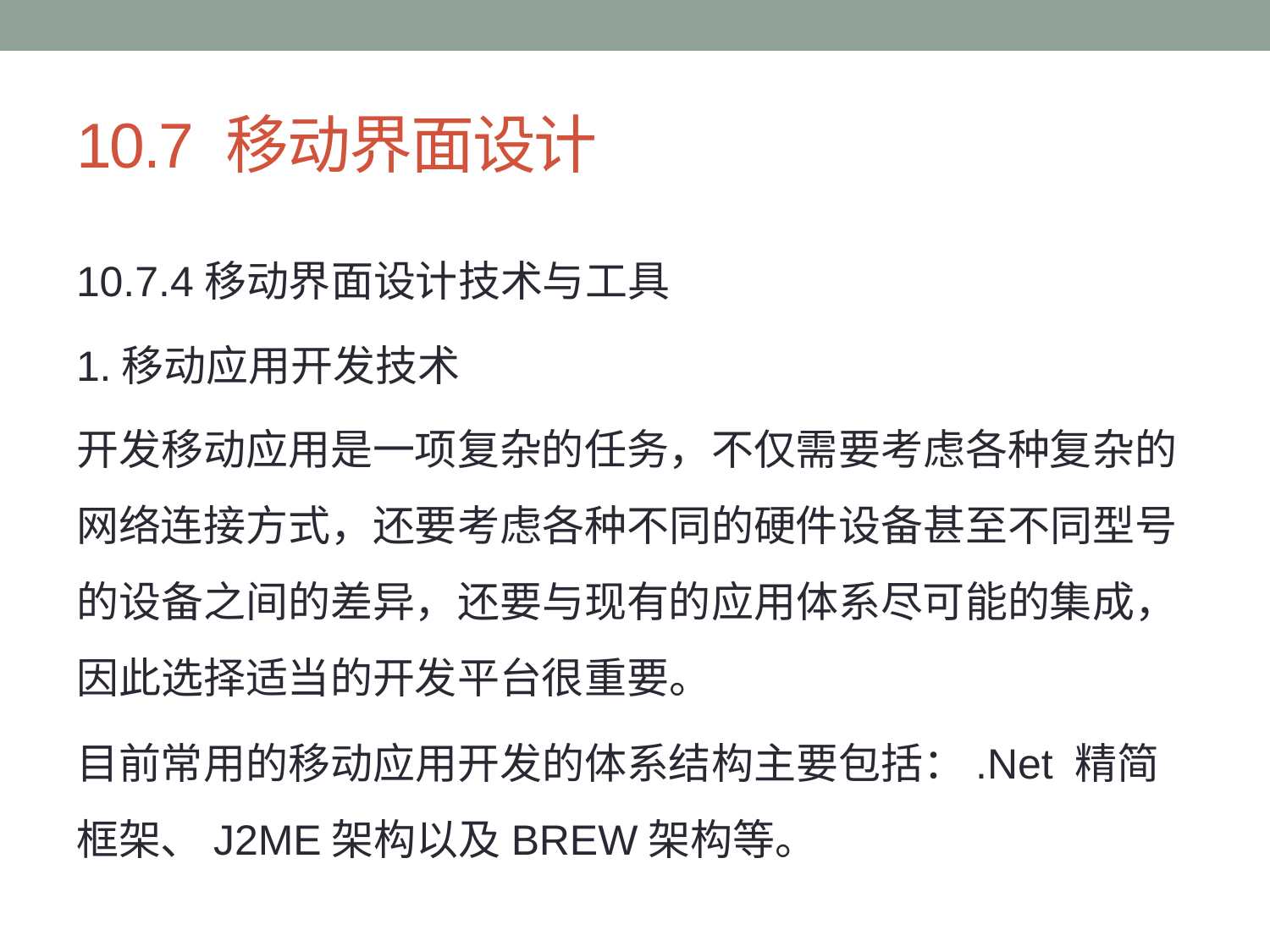

# 10.7 移动界面设计
10.7.4移动界面设计技术与工具
1.移动应用开发技术
开发移动应用是一项复杂的任务，不仅需要考虑各种复杂的网络连接方式，还要考虑各种不同的硬件设备甚至不同型号的设备之间的差异，还要与现有的应用体系尽可能的集成，因此选择适当的开发平台很重要。
目前常用的移动应用开发的体系结构主要包括：.Net 精简框架、J2ME架构以及BREW架构等。